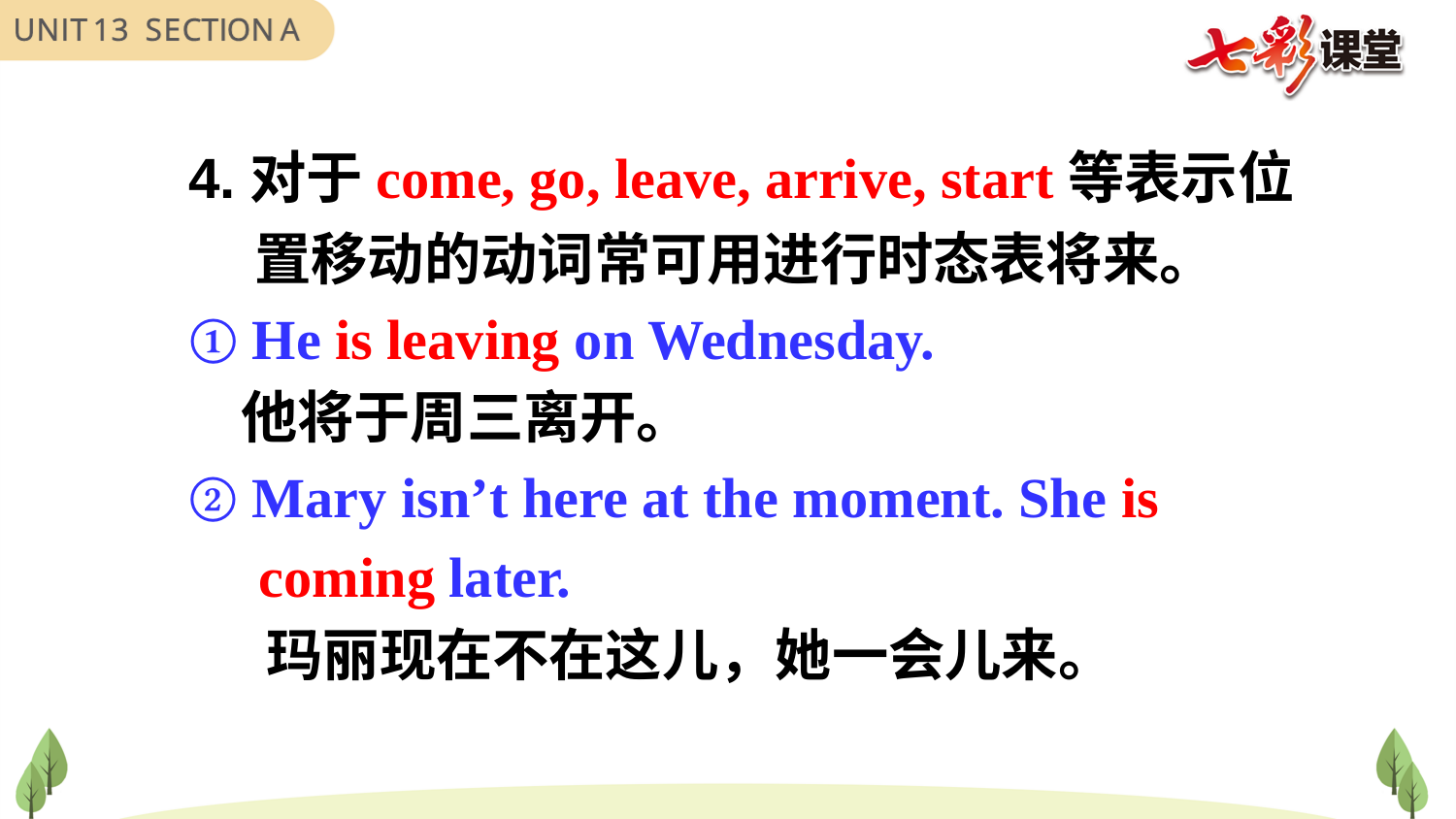

4.对于come, go, leave, arrive, start等表示位置移动的动词常可用进行时态表将来。
① He is leaving on Wednesday.
   他将于周三离开。
② Mary isn’t here at the moment. She is
     coming later.
     玛丽现在不在这儿，她一会儿来。